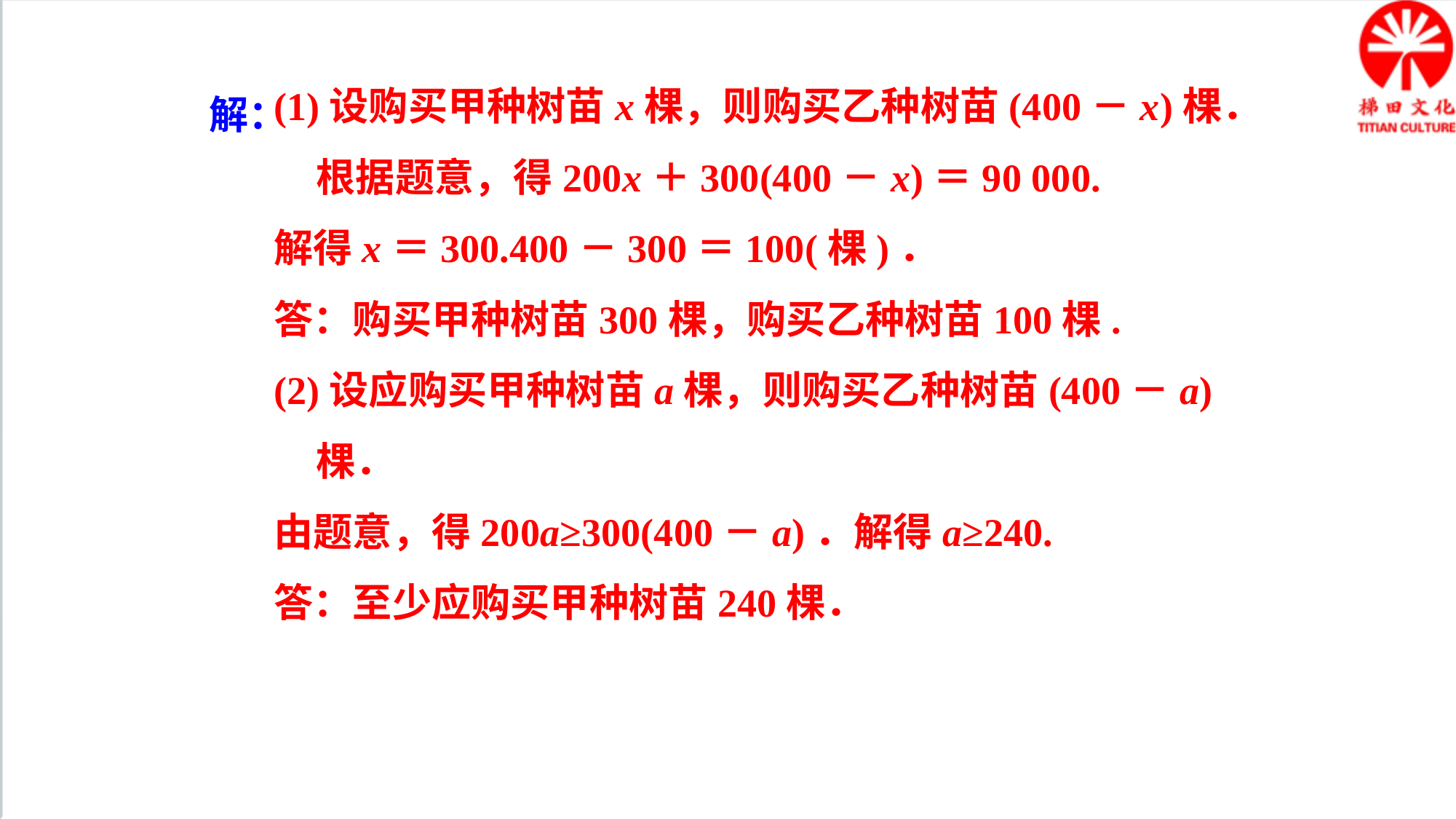

(1)设购买甲种树苗x棵，则购买乙种树苗(400－x)棵．根据题意，得200x＋300(400－x)＝90 000.
解得x＝300.400－300＝100(棵)．
答：购买甲种树苗300棵，购买乙种树苗100棵.
(2)设应购买甲种树苗a棵，则购买乙种树苗(400－a)棵．
由题意，得200a≥300(400－a)．解得a≥240.
答：至少应购买甲种树苗240棵．
解：